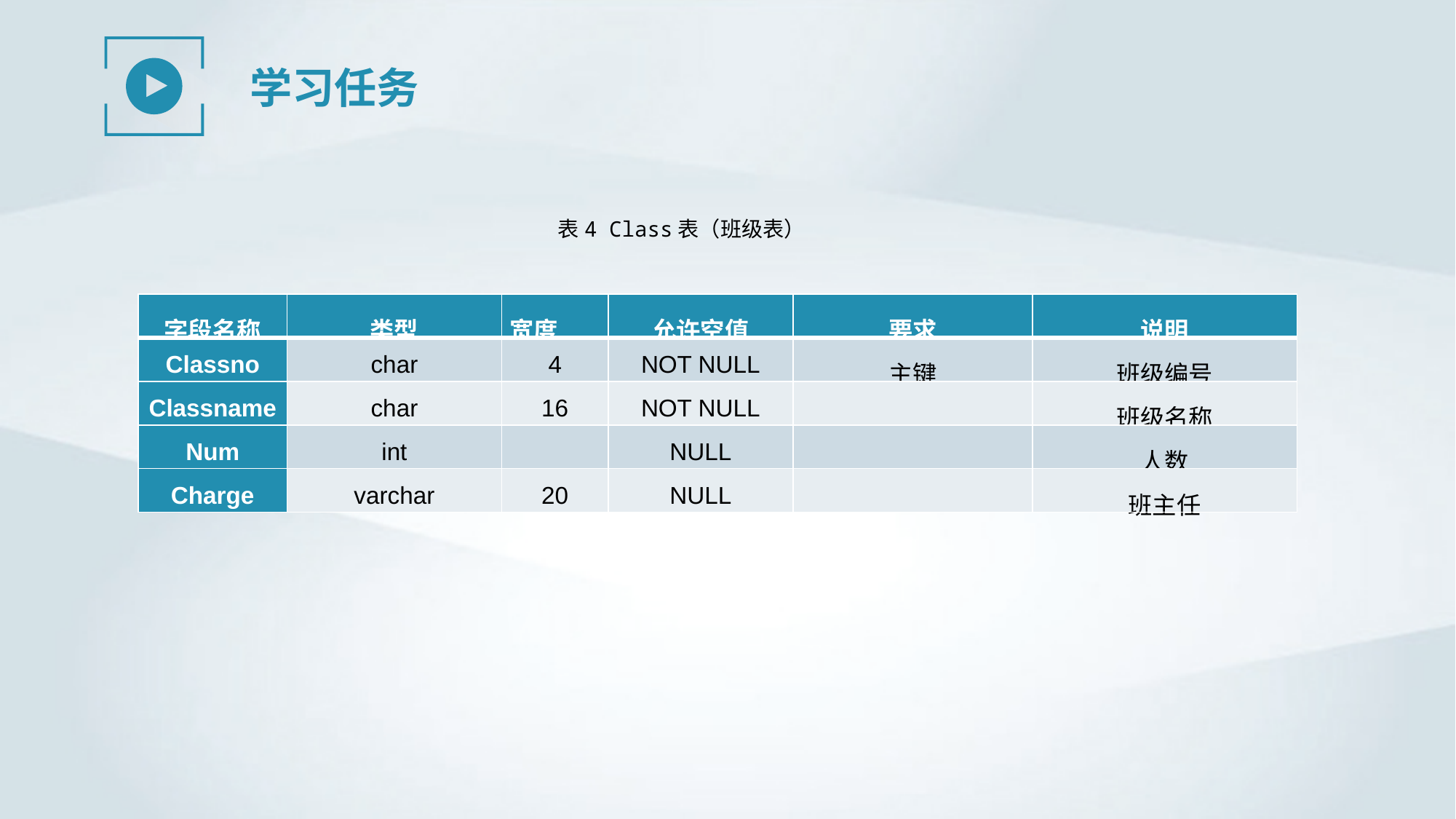

学习任务
表4  Class表（班级表）
| 字段名称 | 类型 | 宽度 | 允许空值 | 要求 | 说明 |
| --- | --- | --- | --- | --- | --- |
| Classno | char | 4 | NOT NULL | 主键 | 班级编号 |
| Classname | char | 16 | NOT NULL |  | 班级名称 |
| Num | int |  | NULL |  | 人数 |
| Charge | varchar | 20 | NULL |  | 班主任 |